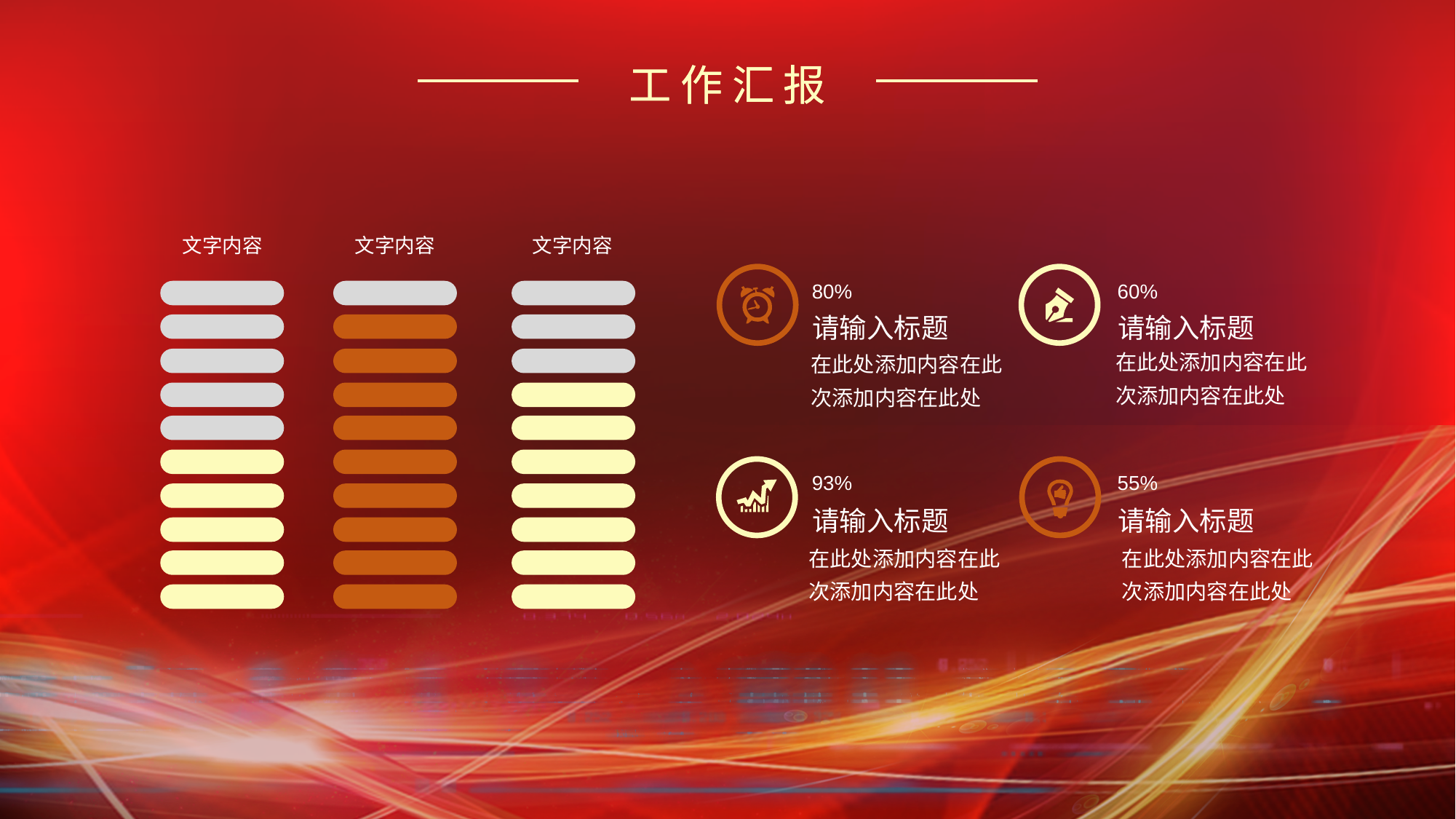

工作汇报
工作汇报
文字内容
文字内容
文字内容

80%
60%

请输入标题
请输入标题

在此处添加内容在此次添加内容在此处
在此处添加内容在此次添加内容在此处

93%
55%

请输入标题
请输入标题

在此处添加内容在此次添加内容在此处
在此处添加内容在此次添加内容在此处